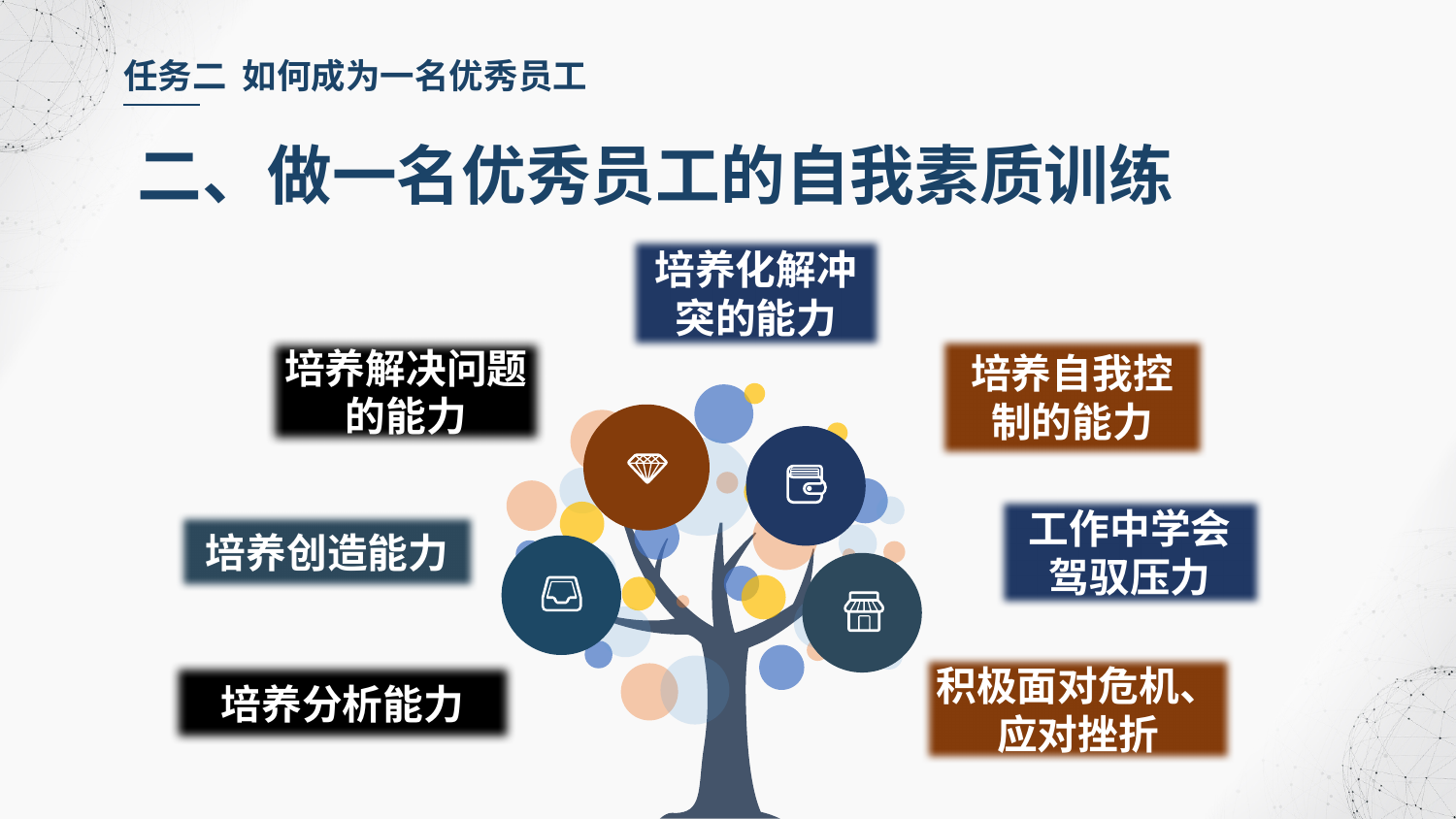

任务二  如何成为一名优秀员工
二、做一名优秀员工的自我素质训练
培养化解冲突的能力
培养解决问题的能力
培养自我控制的能力

工作中学会驾驭压力
培养创造能力
积极面对危机、应对挫折
培养分析能力